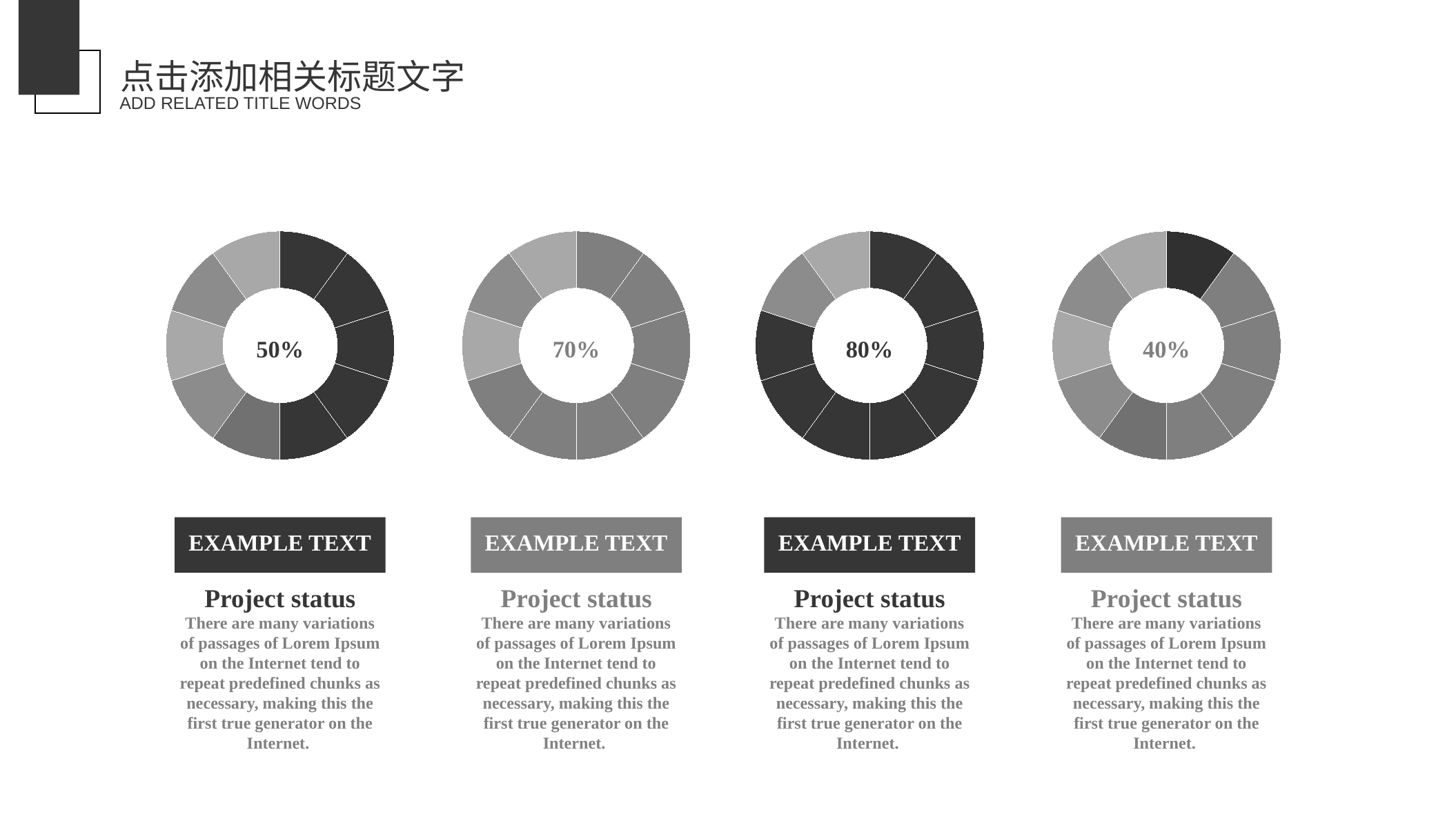

点击添加相关标题文字
ADD RELATED TITLE WORDS

### Chart

| Category | Sales |
|---|---|
| 1st Qtr | 10.0 |
| 2nd Qtr | 10.0 |
| 1st Qtr | 10.0 |
| 1st Qtr | 10.0 |
| 1st Qtr | 10.0 |
| 1st Qtr | 10.0 |
| 1st Qtr | 10.0 |
| 1st Qtr | 10.0 |
| 1st Qtr | 10.0 |
| 1st Qtr | 10.0 |

### Chart

| Category | Sales |
|---|---|
| 1st Qtr | 10.0 |
| 2nd Qtr | 10.0 |
| 1st Qtr | 10.0 |
| 1st Qtr | 10.0 |
| 1st Qtr | 10.0 |
| 1st Qtr | 10.0 |
| 1st Qtr | 10.0 |
| 1st Qtr | 10.0 |
| 1st Qtr | 10.0 |
| 1st Qtr | 10.0 |

### Chart

| Category | Sales |
|---|---|
| 1st Qtr | 10.0 |
| 2nd Qtr | 10.0 |
| 1st Qtr | 10.0 |
| 1st Qtr | 10.0 |
| 1st Qtr | 10.0 |
| 1st Qtr | 10.0 |
| 1st Qtr | 10.0 |
| 1st Qtr | 10.0 |
| 1st Qtr | 10.0 |
| 1st Qtr | 10.0 |

### Chart

| Category | Sales |
|---|---|
| 1st Qtr | 10.0 |
| 2nd Qtr | 10.0 |
| 1st Qtr | 10.0 |
| 1st Qtr | 10.0 |
| 1st Qtr | 10.0 |
| 1st Qtr | 10.0 |
| 1st Qtr | 10.0 |
| 1st Qtr | 10.0 |
| 1st Qtr | 10.0 |
| 1st Qtr | 10.0 |
50%
70%
80%
40%

EXAMPLE TEXT

EXAMPLE TEXT

EXAMPLE TEXT

EXAMPLE TEXT
Project status
There are many variations of passages of Lorem Ipsum on the Internet tend to repeat predefined chunks as necessary, making this the first true generator on the Internet.
Project status
There are many variations of passages of Lorem Ipsum on the Internet tend to repeat predefined chunks as necessary, making this the first true generator on the Internet.
Project status
There are many variations of passages of Lorem Ipsum on the Internet tend to repeat predefined chunks as necessary, making this the first true generator on the Internet.
Project status
There are many variations of passages of Lorem Ipsum on the Internet tend to repeat predefined chunks as necessary, making this the first true generator on the Internet.